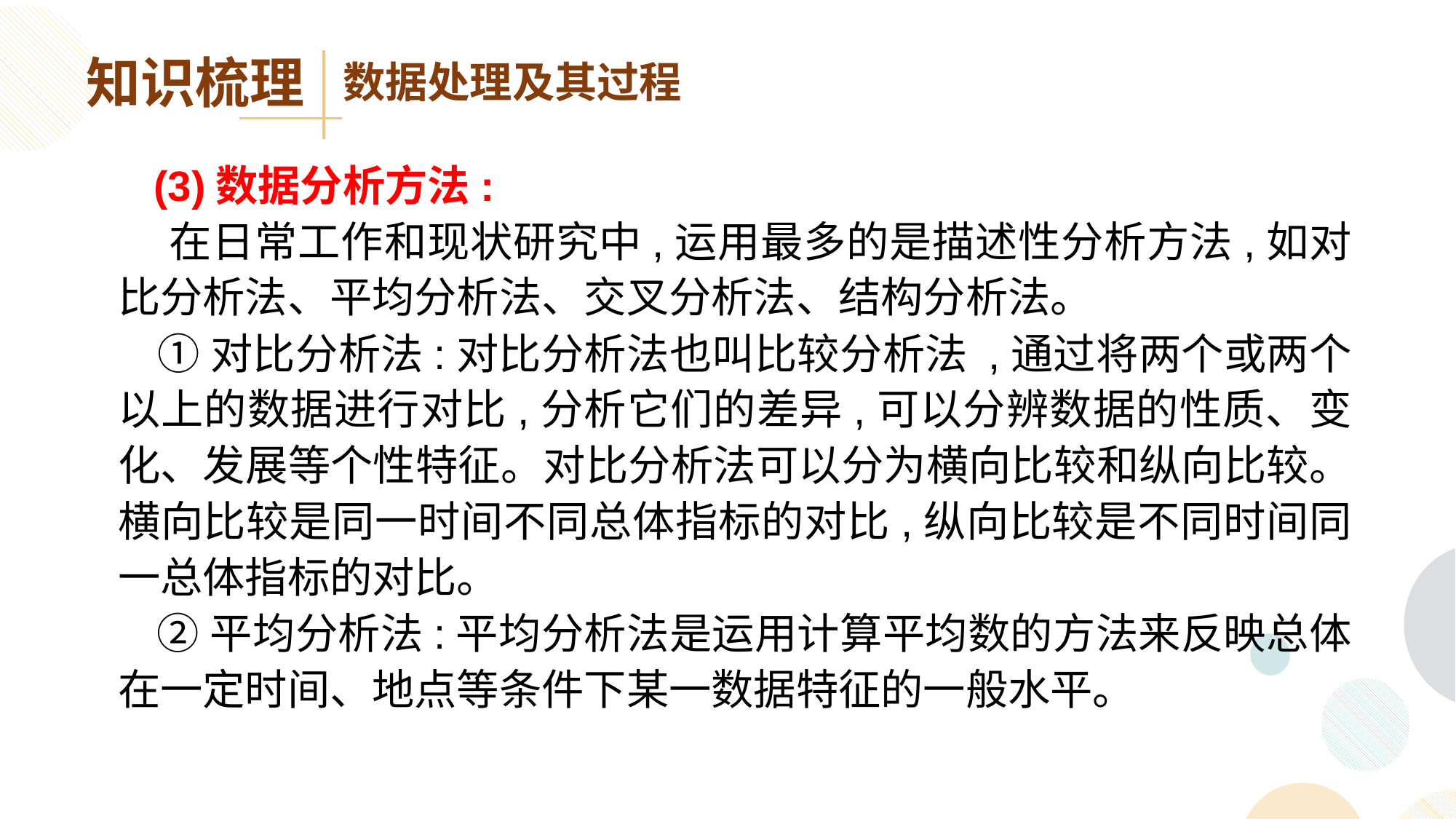

知识梳理
数据处理及其过程
   (3)数据分析方法:
    在日常工作和现状研究中,运用最多的是描述性分析方法,如对比分析法、平均分析法、交叉分析法、结构分析法。
    ①对比分析法:对比分析法也叫比较分析法 ,通过将两个或两个以上的数据进行对比,分析它们的差异,可以分辨数据的性质、变化、发展等个性特征。对比分析法可以分为横向比较和纵向比较。横向比较是同一时间不同总体指标的对比,纵向比较是不同时间同一总体指标的对比。
    ②平均分析法:平均分析法是运用计算平均数的方法来反映总体在一定时间、地点等条件下某一数据特征的一般水平。